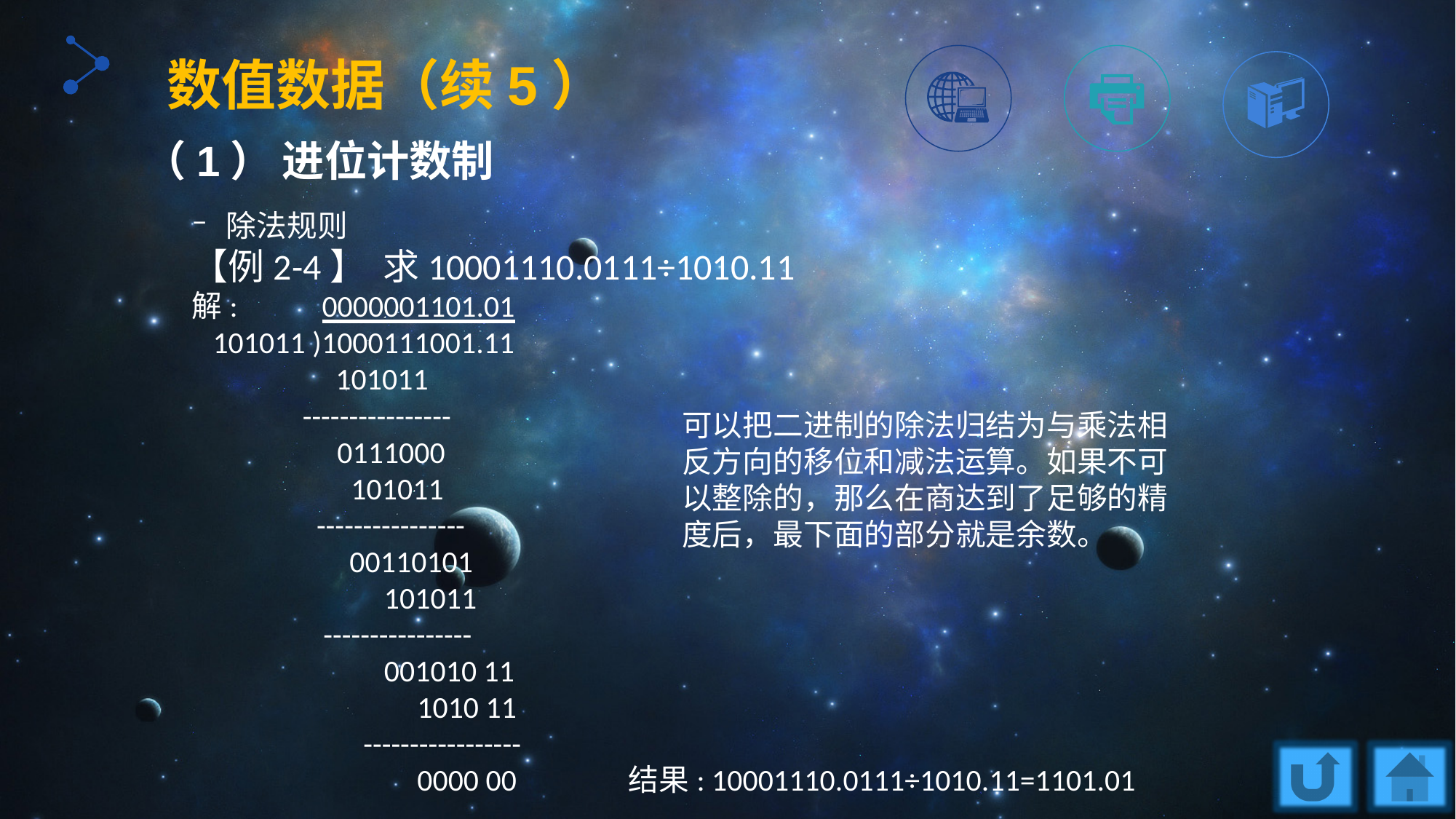

数值数据（续5）

（1） 进位计数制
除法规则
【例2-4】  求10001110.0111÷1010.11
解:	   0000001101.01
   101011 )1000111001.11
	     101011
                ----------------
                     0111000
                       101011
                  ----------------
	       00110101
	            101011
                   ----------------
	            001010 11
		 1010 11
              	         -----------------
		 0000 00		结果: 10001110.0111÷1010.11=1101.01
可以把二进制的除法归结为与乘法相反方向的移位和减法运算。如果不可以整除的，那么在商达到了足够的精度后，最下面的部分就是余数。